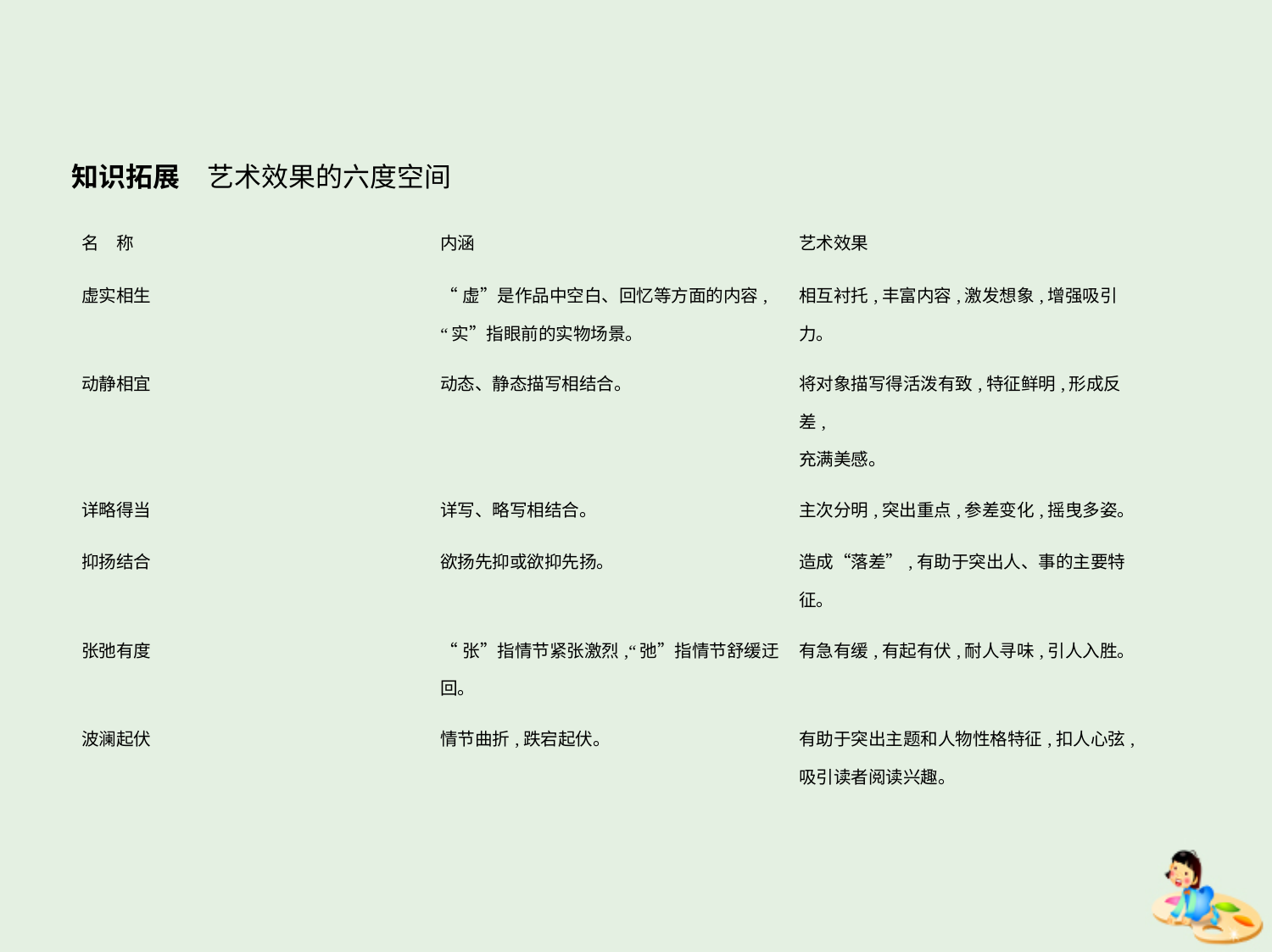

知识拓展　艺术效果的六度空间
| 名　称 | 内涵 | 艺术效果 |
| --- | --- | --- |
| 虚实相生 | “虚”是作品中空白、回忆等方面的内容, “实”指眼前的实物场景。 | 相互衬托,丰富内容,激发想象,增强吸引力。 |
| 动静相宜 | 动态、静态描写相结合。 | 将对象描写得活泼有致,特征鲜明,形成反差, 充满美感。 |
| 详略得当 | 详写、略写相结合。 | 主次分明,突出重点,参差变化,摇曳多姿。 |
| 抑扬结合 | 欲扬先抑或欲抑先扬。 | 造成“落差”,有助于突出人、事的主要特 征。 |
| 张弛有度 | “张”指情节紧张激烈,“弛”指情节舒缓迂 回。 | 有急有缓,有起有伏,耐人寻味,引人入胜。 |
| 波澜起伏 | 情节曲折,跌宕起伏。 | 有助于突出主题和人物性格特征,扣人心弦, 吸引读者阅读兴趣。 |